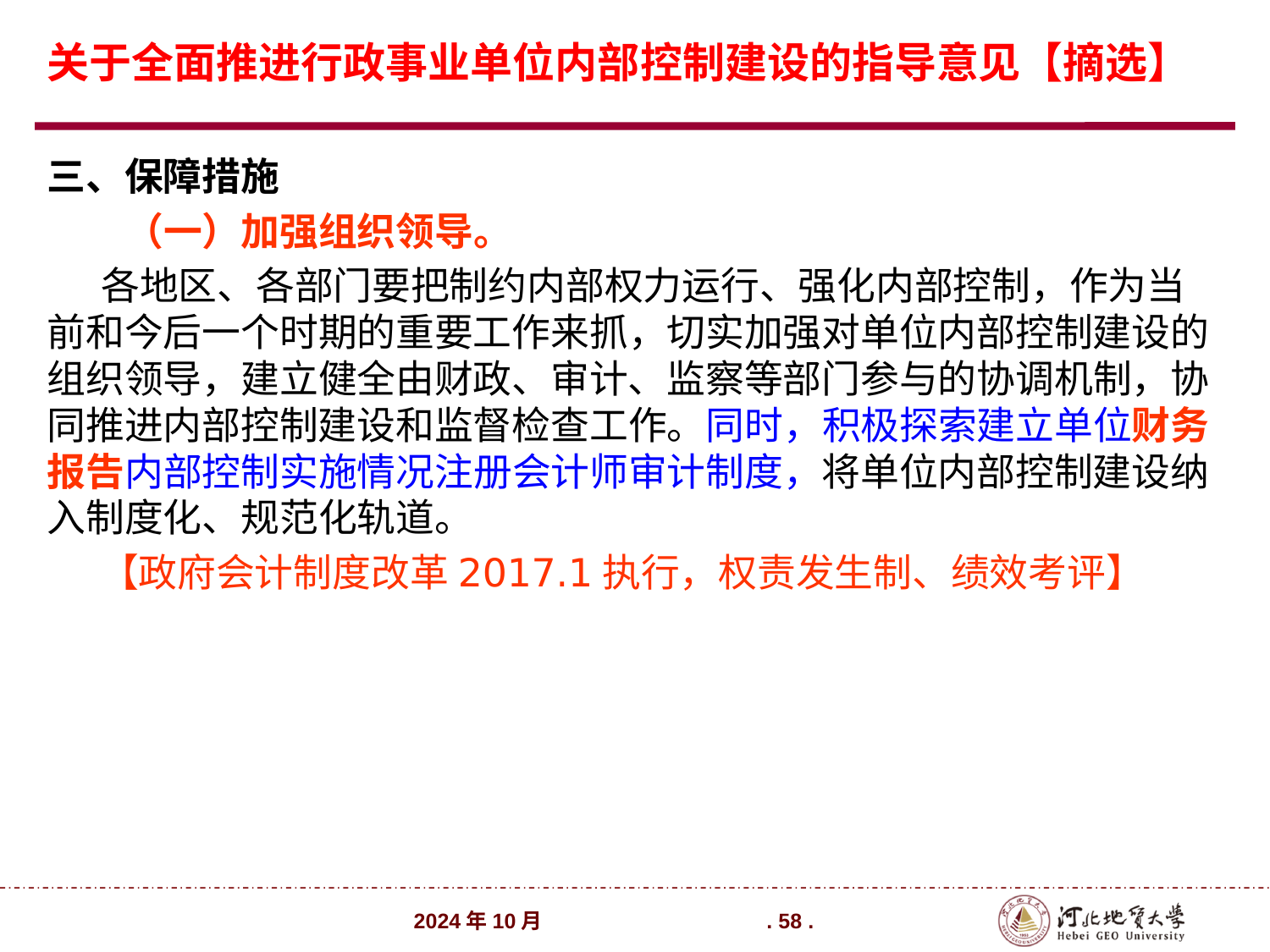

# 关于全面推进行政事业单位内部控制建设的指导意见【摘选】
三、保障措施
　　（一）加强组织领导。
     各地区、各部门要把制约内部权力运行、强化内部控制，作为当前和今后一个时期的重要工作来抓，切实加强对单位内部控制建设的组织领导，建立健全由财政、审计、监察等部门参与的协调机制，协同推进内部控制建设和监督检查工作。同时，积极探索建立单位财务报告内部控制实施情况注册会计师审计制度，将单位内部控制建设纳入制度化、规范化轨道。
     【政府会计制度改革2017.1执行，权责发生制、绩效考评】

2024年10月                                             . 58 .